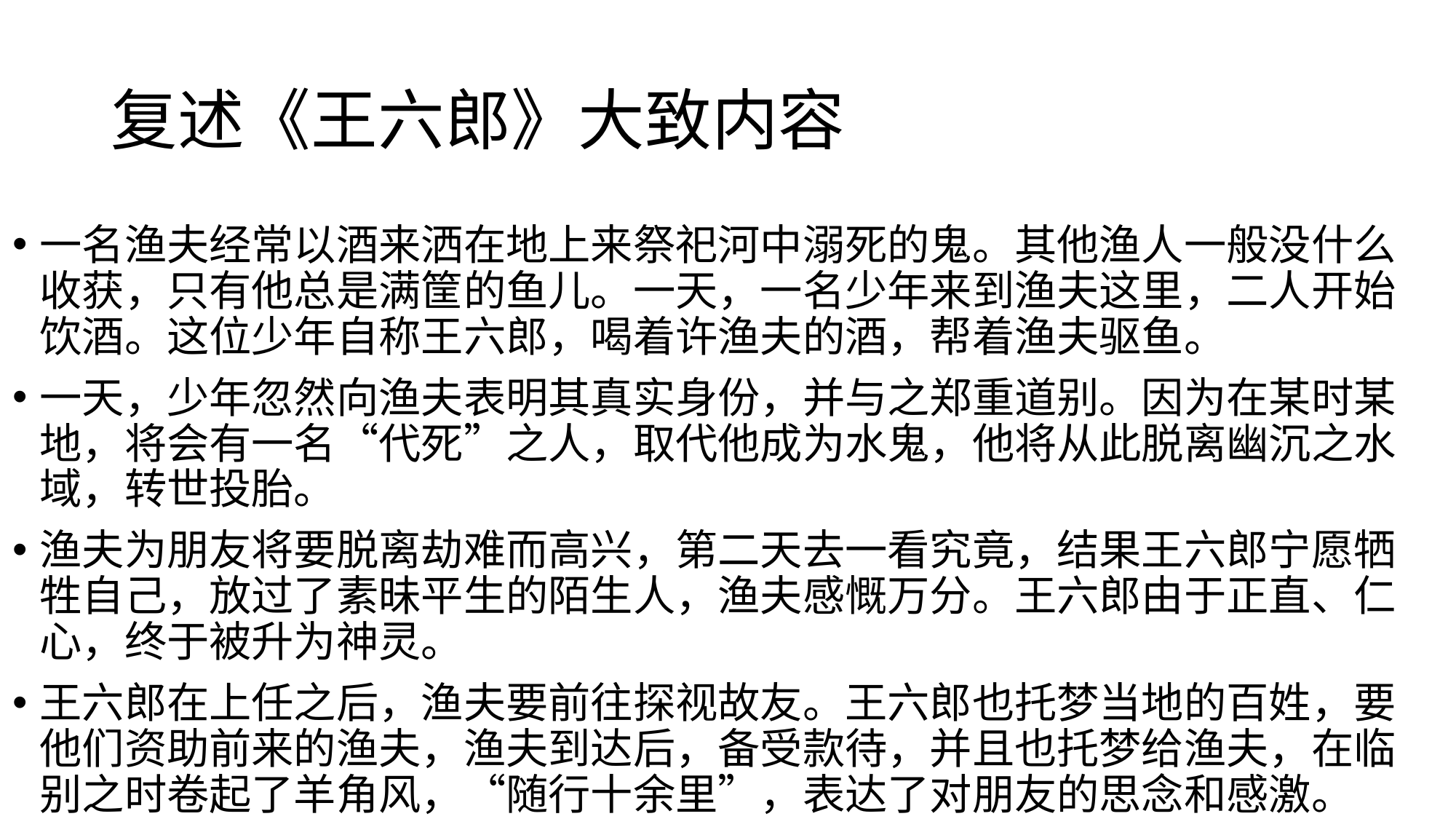

# 复述《王六郎》大致内容
一名渔夫经常以酒来洒在地上来祭祀河中溺死的鬼。其他渔人一般没什么收获，只有他总是满筐的鱼儿。一天，一名少年来到渔夫这里，二人开始饮酒。这位少年自称王六郎，喝着许渔夫的酒，帮着渔夫驱鱼。
一天，少年忽然向渔夫表明其真实身份，并与之郑重道别。因为在某时某地，将会有一名“代死”之人，取代他成为水鬼，他将从此脱离幽沉之水域，转世投胎。
渔夫为朋友将要脱离劫难而高兴，第二天去一看究竟，结果王六郎宁愿牺牲自己，放过了素昧平生的陌生人，渔夫感慨万分。王六郎由于正直、仁心，终于被升为神灵。
王六郎在上任之后，渔夫要前往探视故友。王六郎也托梦当地的百姓，要他们资助前来的渔夫，渔夫到达后，备受款待，并且也托梦给渔夫，在临别之时卷起了羊角风，“随行十余里”，表达了对朋友的思念和感激。